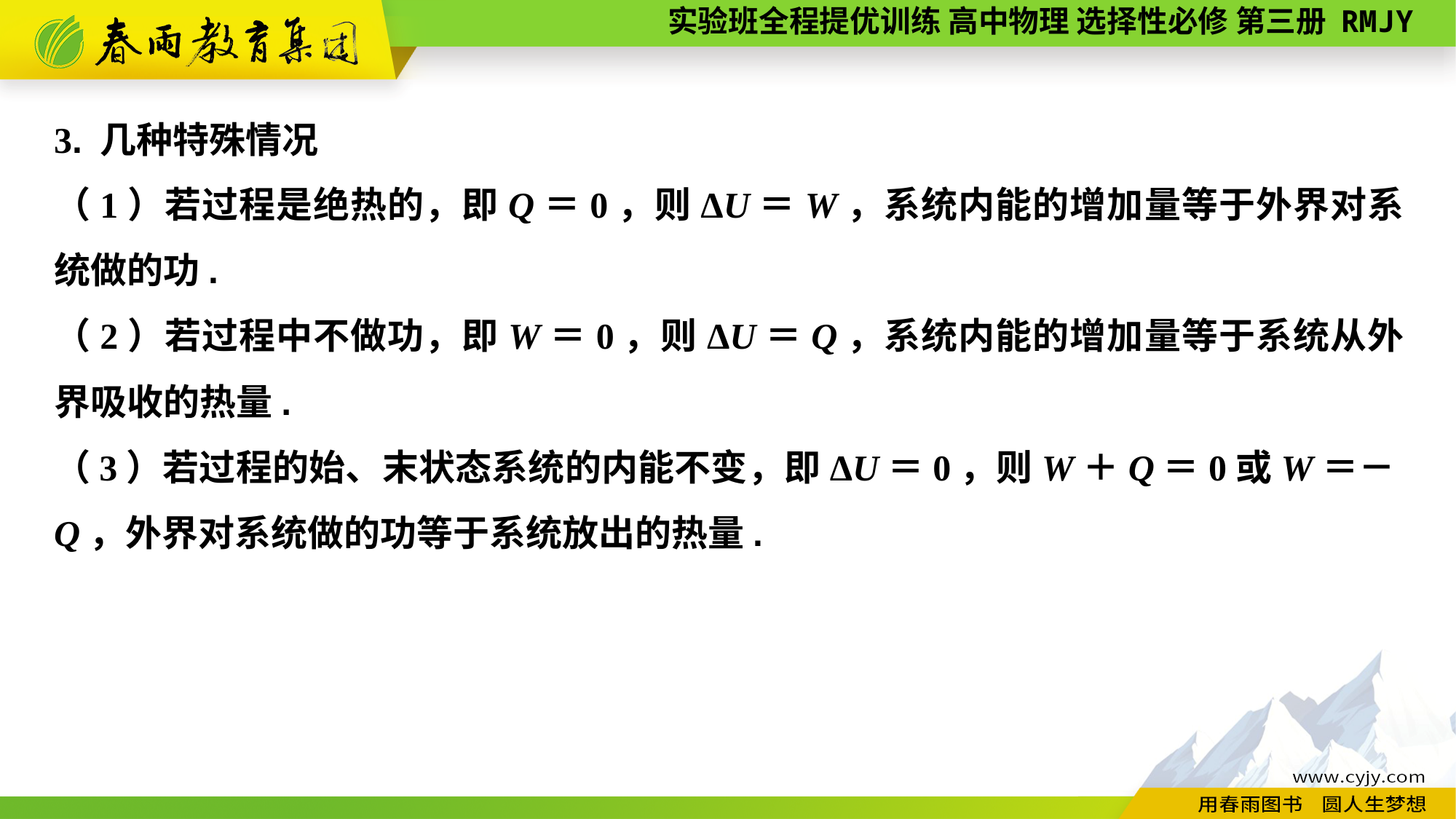

3. 几种特殊情况
（1）若过程是绝热的，即Q＝0，则ΔU＝W，系统内能的增加量等于外界对系统做的功.
（2）若过程中不做功，即W＝0，则ΔU＝Q，系统内能的增加量等于系统从外界吸收的热量.
（3）若过程的始、末状态系统的内能不变，即ΔU＝0，则W＋Q＝0或W＝－Q，外界对系统做的功等于系统放出的热量.